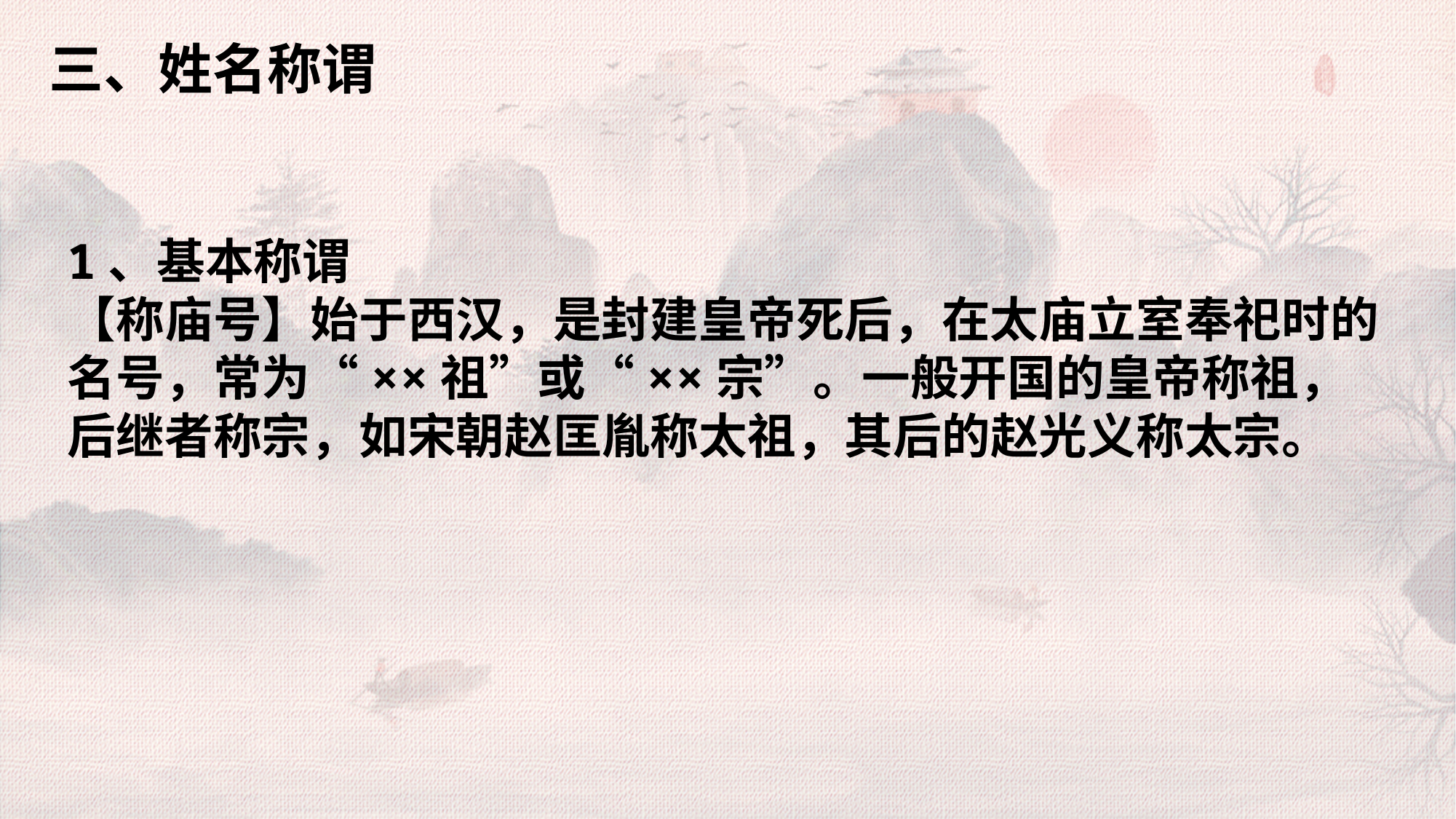

三、姓名称谓
1、基本称谓
【称庙号】始于西汉，是封建皇帝死后，在太庙立室奉祀时的名号，常为“××祖”或“××宗”。一般开国的皇帝称祖，后继者称宗，如宋朝赵匡胤称太祖，其后的赵光义称太宗。